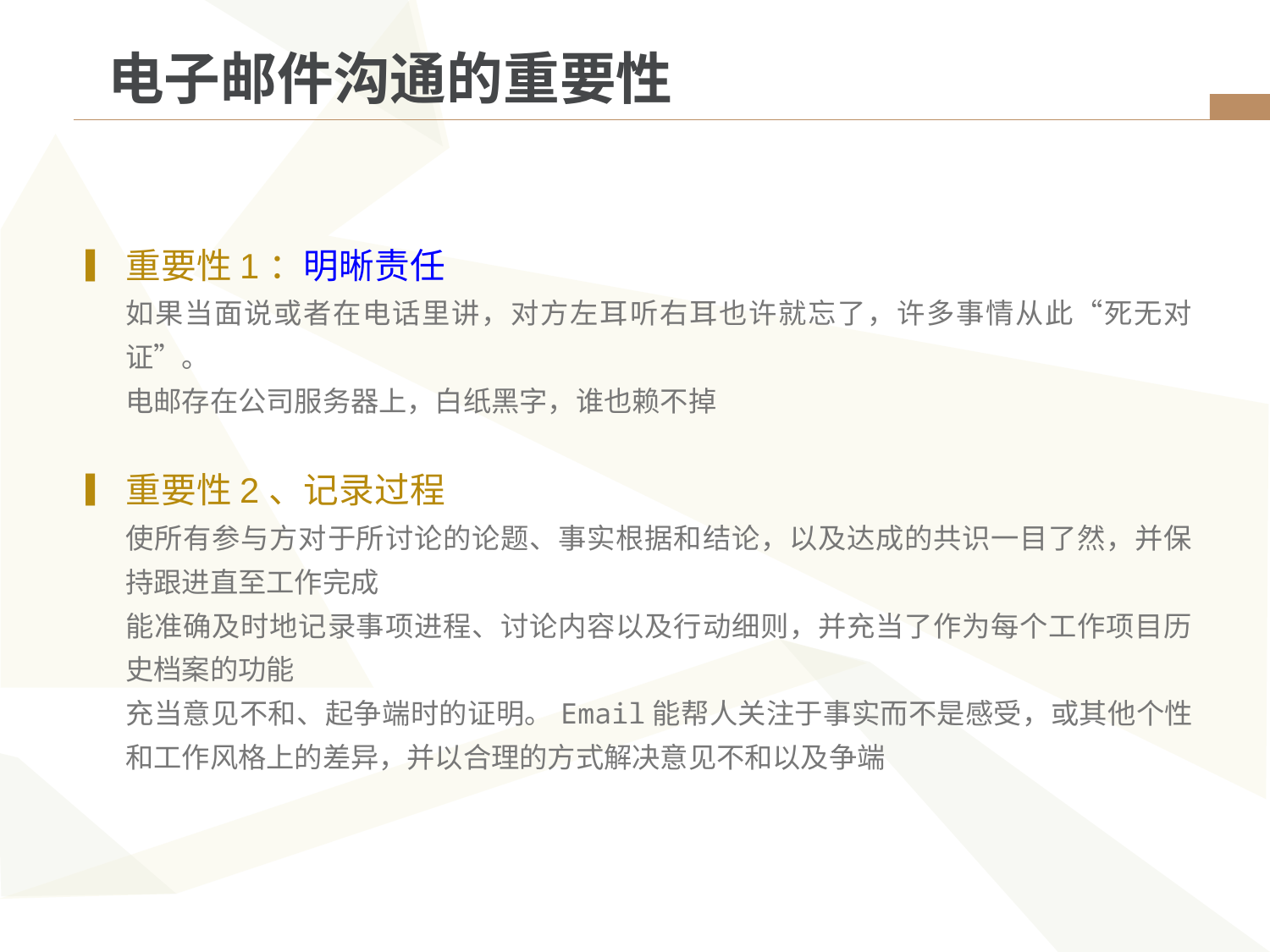

电子邮件沟通的重要性

重要性1：明晰责任
如果当面说或者在电话里讲，对方左耳听右耳也许就忘了，许多事情从此“死无对证”。
电邮存在公司服务器上，白纸黑字，谁也赖不掉
重要性2、记录过程
使所有参与方对于所讨论的论题、事实根据和结论，以及达成的共识一目了然，并保持跟进直至工作完成
能准确及时地记录事项进程、讨论内容以及行动细则，并充当了作为每个工作项目历史档案的功能
充当意见不和、起争端时的证明。Email能帮人关注于事实而不是感受，或其他个性和工作风格上的差异，并以合理的方式解决意见不和以及争端